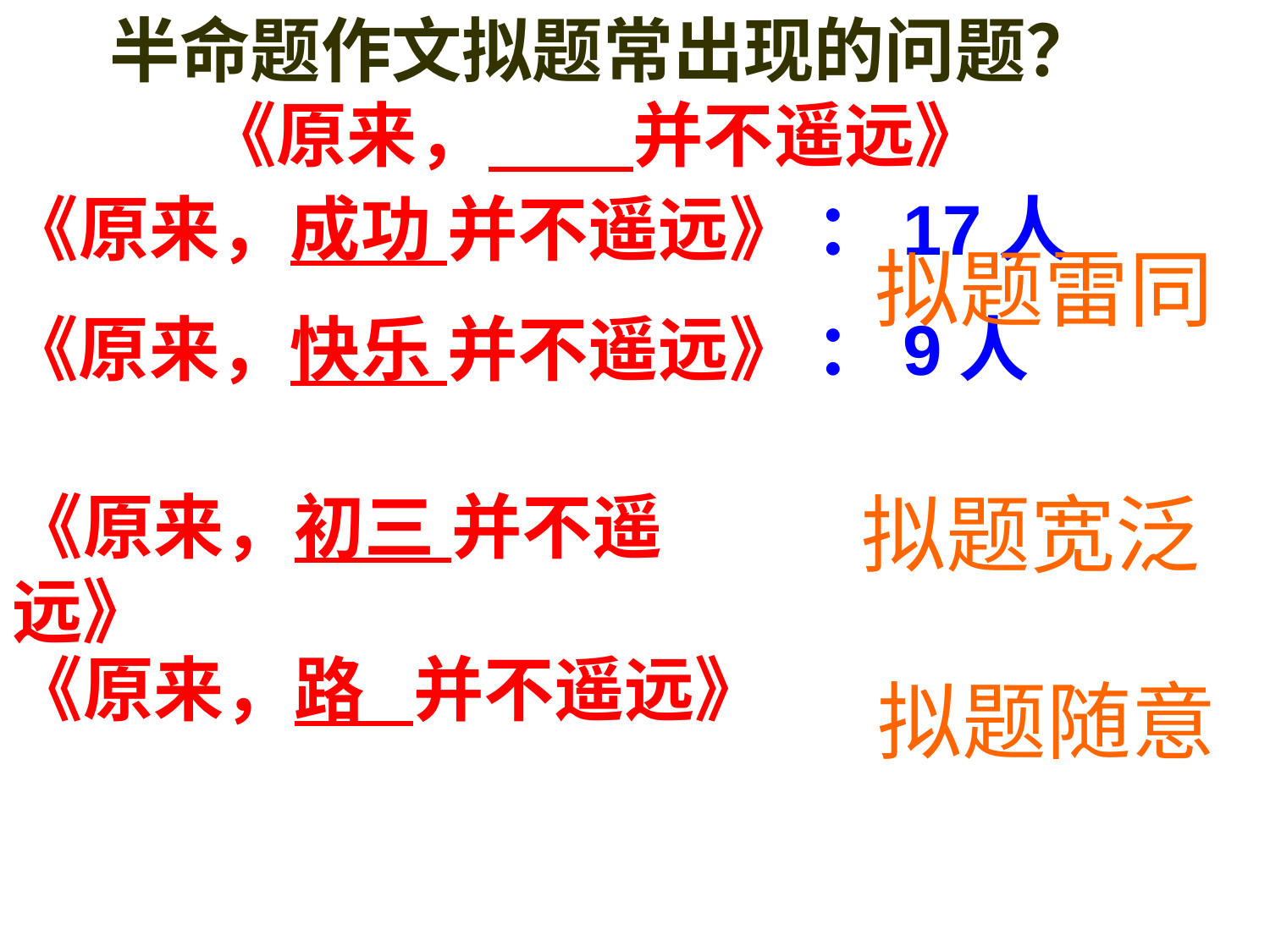

半命题作文拟题常出现的问题？
           《原来，         并不遥远》
《原来，成功 并不遥远》 ：17人
《原来，快乐 并不遥远》 ：9人
拟题雷同

拟题宽泛
《原来，初三 并不遥远》
《原来，路   并不遥远》
 拟题随意